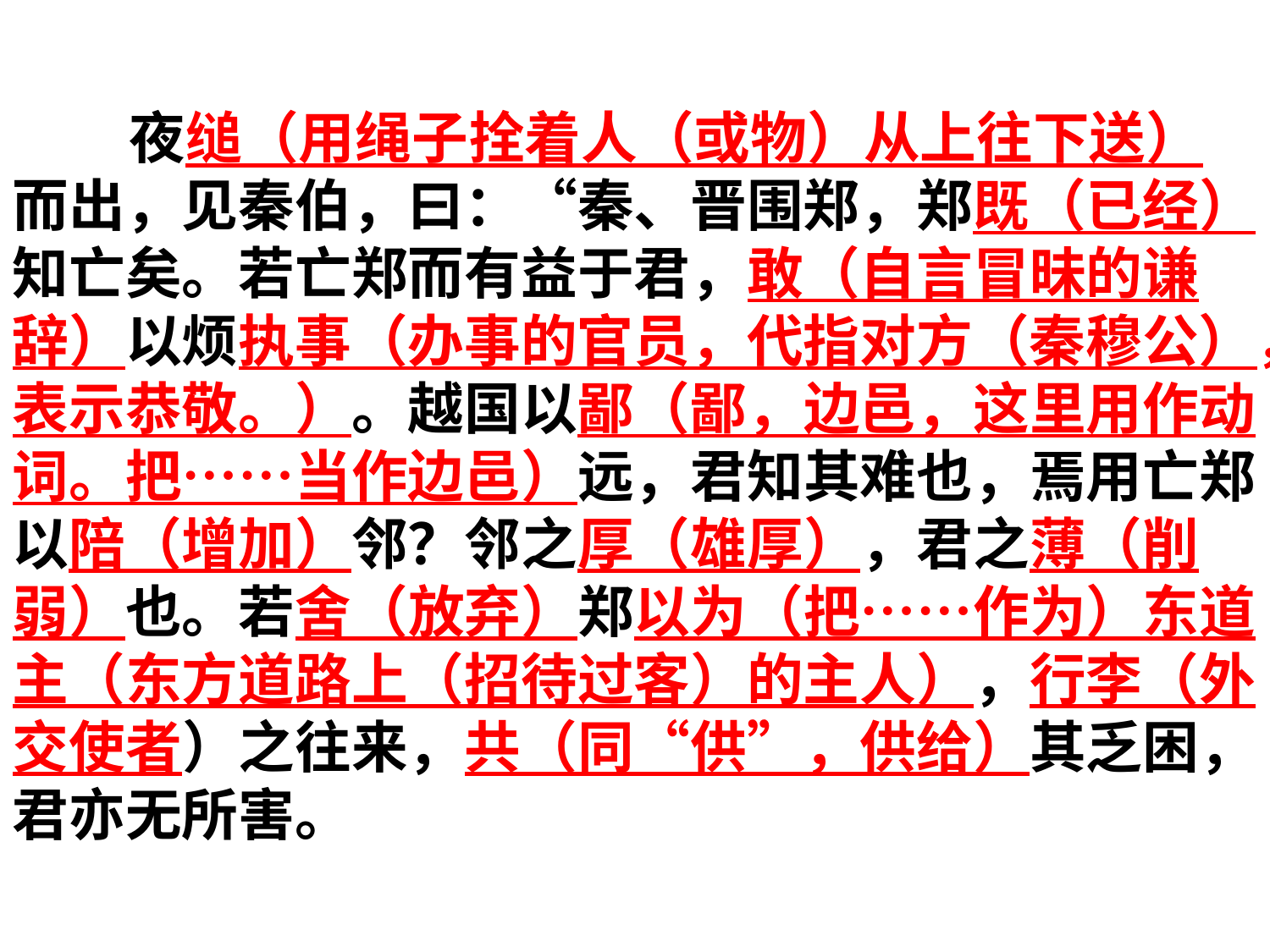

夜缒（用绳子拴着人（或物）从上往下送）而出，见秦伯，曰：“秦、晋围郑，郑既（已经）知亡矣。若亡郑而有益于君，敢（自言冒昧的谦辞）以烦执事（办事的官员，代指对方（秦穆公），表示恭敬。）。越国以鄙（鄙，边邑，这里用作动词。把……当作边邑）远，君知其难也，焉用亡郑以陪（增加）邻？邻之厚（雄厚），君之薄（削弱）也。若舍（放弃）郑以为（把……作为）东道主（东方道路上（招待过客）的主人），行李（外交使者）之往来，共（同“供”，供给）其乏困，君亦无所害。